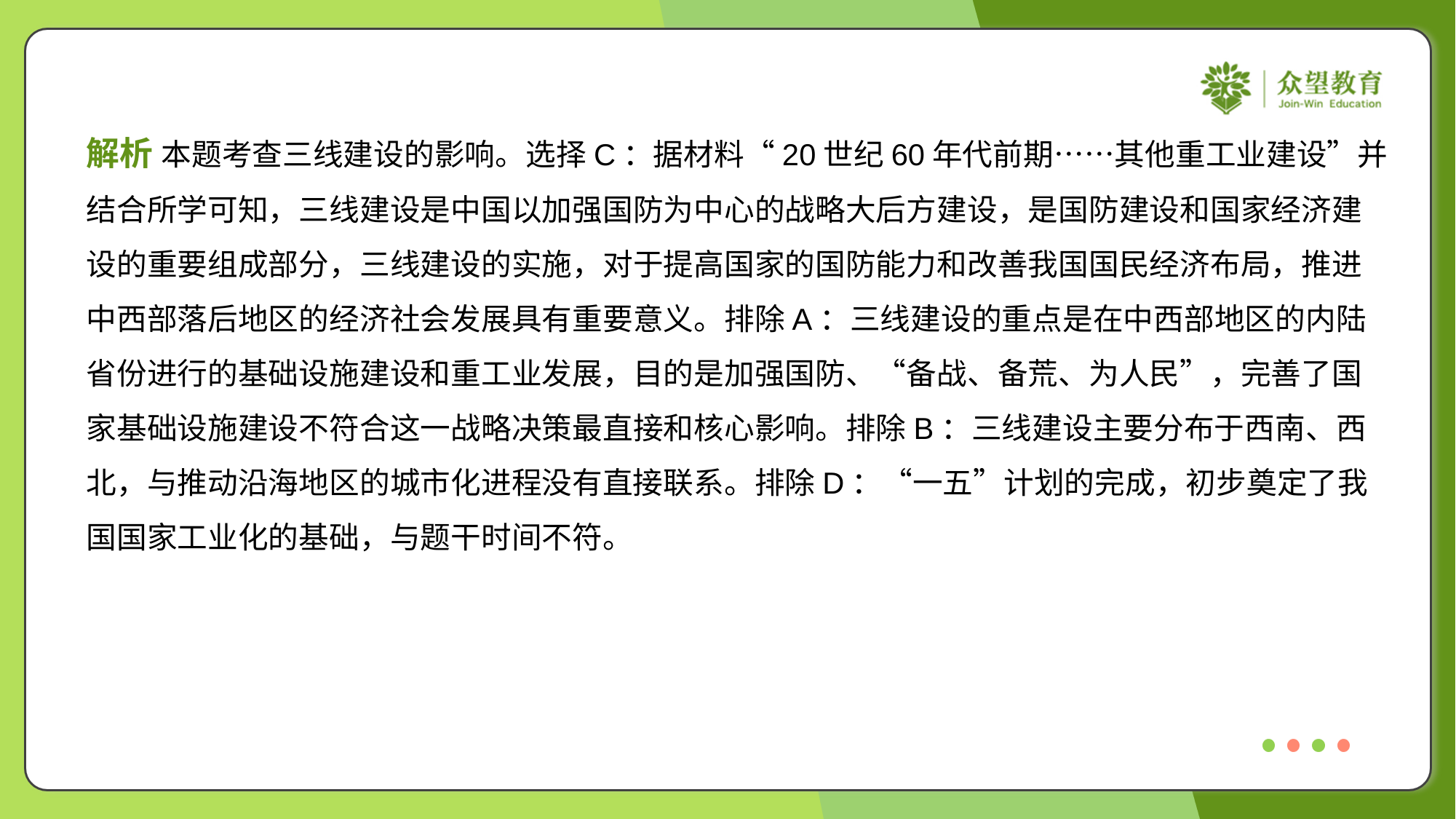

解析 本题考查三线建设的影响。选择C：据材料“20世纪60年代前期……其他重工业建设”并
结合所学可知，三线建设是中国以加强国防为中心的战略大后方建设，是国防建设和国家经济建
设的重要组成部分，三线建设的实施，对于提高国家的国防能力和改善我国国民经济布局，推进
中西部落后地区的经济社会发展具有重要意义。排除A：三线建设的重点是在中西部地区的内陆
省份进行的基础设施建设和重工业发展，目的是加强国防、“备战、备荒、为人民”，完善了国
家基础设施建设不符合这一战略决策最直接和核心影响。排除B：三线建设主要分布于西南、西
北，与推动沿海地区的城市化进程没有直接联系。排除D：“一五”计划的完成，初步奠定了我
国国家工业化的基础，与题干时间不符。